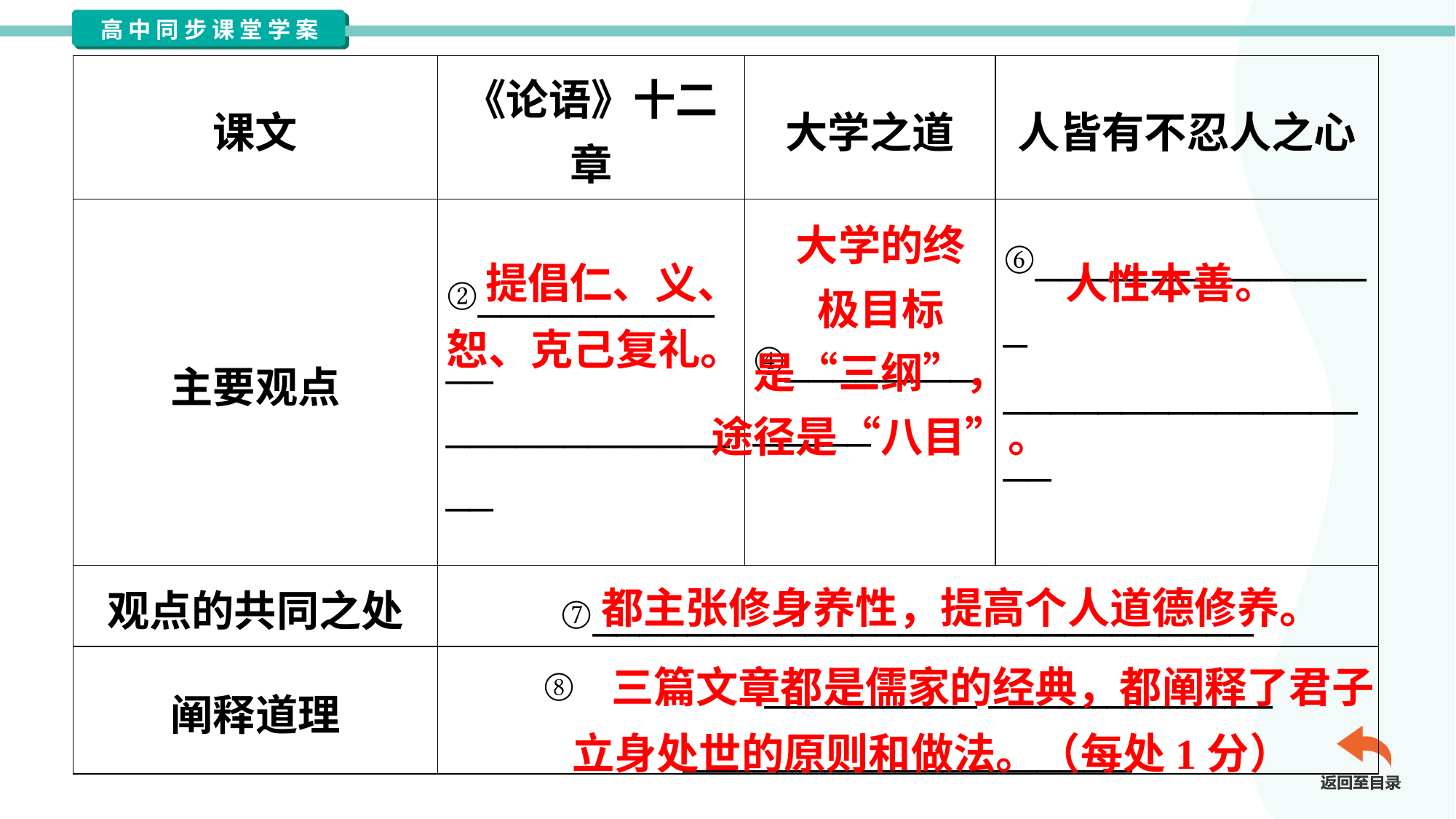

| 课文 | 《论语》十二章 | 大学之道 | 人皆有不忍人之心 |
| --- | --- | --- | --- |
| 主要观点 | ②\_\_\_\_\_\_\_\_\_\_\_\_ \_\_\_\_\_\_\_\_\_\_\_\_\_\_ | ④\_\_\_\_\_\_\_\_ \_\_\_\_\_ | ⑥\_\_\_\_\_\_\_\_\_\_\_\_\_\_\_ \_\_\_\_\_\_\_\_\_\_\_\_\_\_\_\_\_ |
| 观点的共同之处 | ⑦\_\_\_\_\_\_\_\_\_\_\_\_\_\_\_\_\_\_\_\_\_\_\_\_\_\_\_\_ |  |  |
| 阐释道理 | ⑧ \_\_\_\_\_\_\_\_\_ \_\_\_\_\_\_\_\_\_\_\_\_ \_\_\_\_\_\_\_\_\_\_\_\_\_\_\_\_\_\_\_ |  |  |
大学的终
极目标
是“三纲”，
途径是“八目”。
   人性本善。
   提倡仁、义、恕、克己复礼。
   都主张修身养性，提高个人道德修养。
   三篇文章都是儒家的经典，都阐释了君子立身处世的原则和做法。（每处1分）